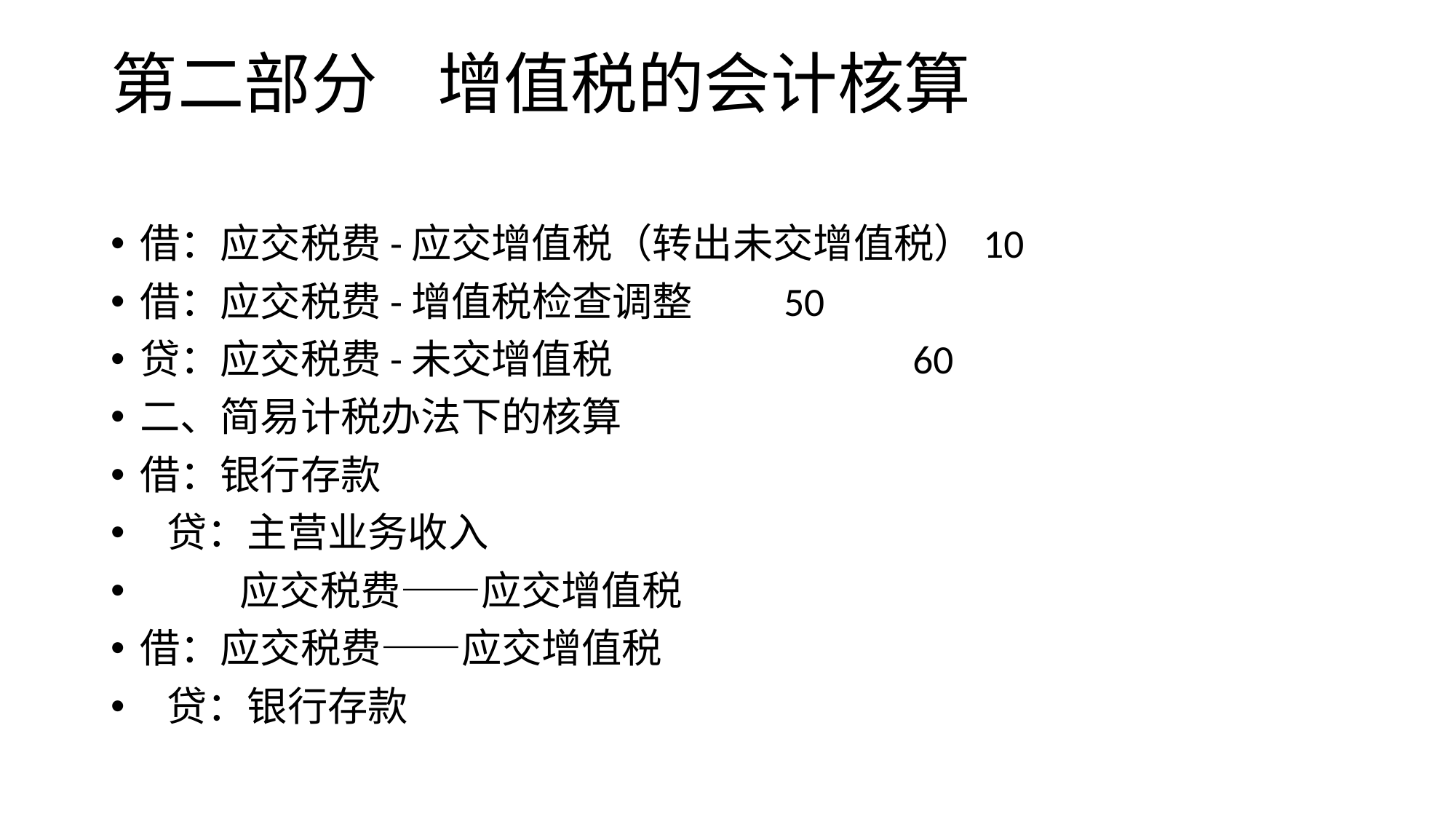

# 第二部分    增值税的会计核算

借：应交税费-应交增值税（转出未交增值税）10
借：应交税费-增值税检查调整         50
贷：应交税费-未交增值税                                60
二、简易计税办法下的核算
借：银行存款
  贷：主营业务收入
          应交税费——应交增值税
借：应交税费——应交增值税
  贷：银行存款